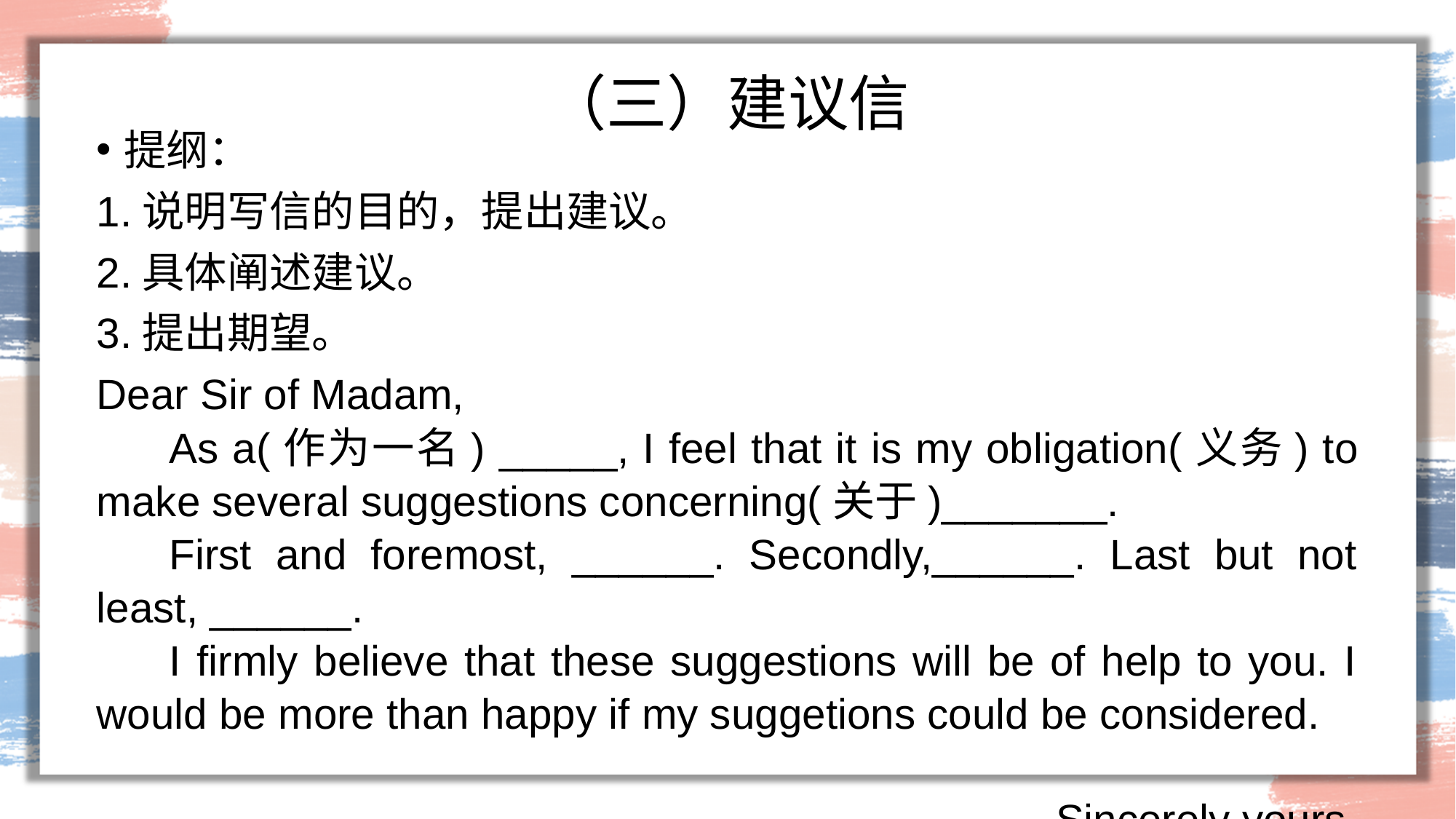

# （三）建议信
提纲：
1.说明写信的目的，提出建议。
2.具体阐述建议。
3.提出期望。
Dear Sir of Madam,
As a(作为一名) _____, I feel that it is my obligation(义务) to make several suggestions concerning(关于)_______.
First and foremost, ______. Secondly,______. Last but not least, ______.
I firmly believe that these suggestions will be of help to you. I would be more than happy if my suggetions could be considered.

Sincerely yours,
xxx